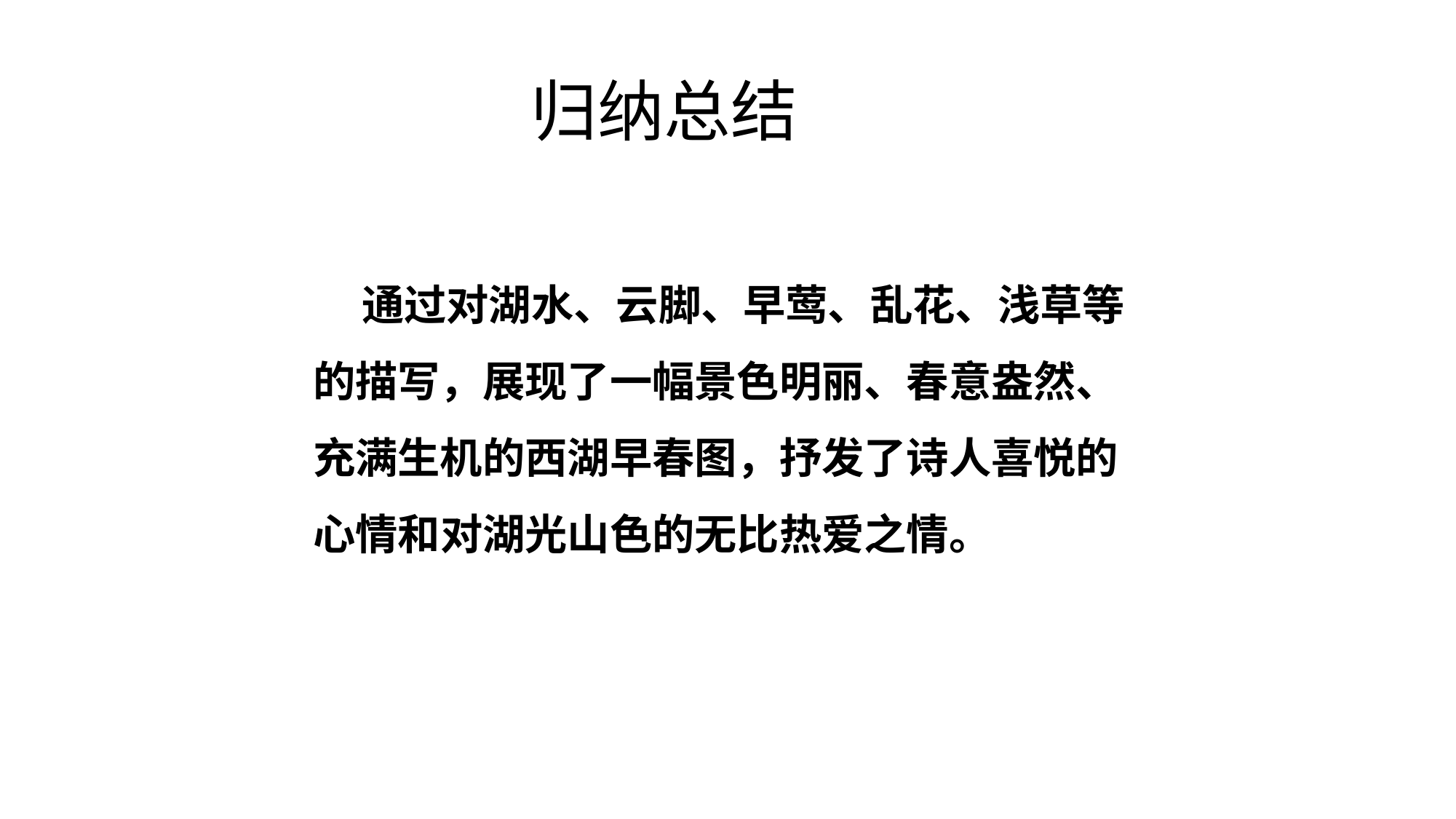

归纳总结
    通过对湖水、云脚、早莺、乱花、浅草等的描写，展现了一幅景色明丽、春意盎然、充满生机的西湖早春图，抒发了诗人喜悦的心情和对湖光山色的无比热爱之情。